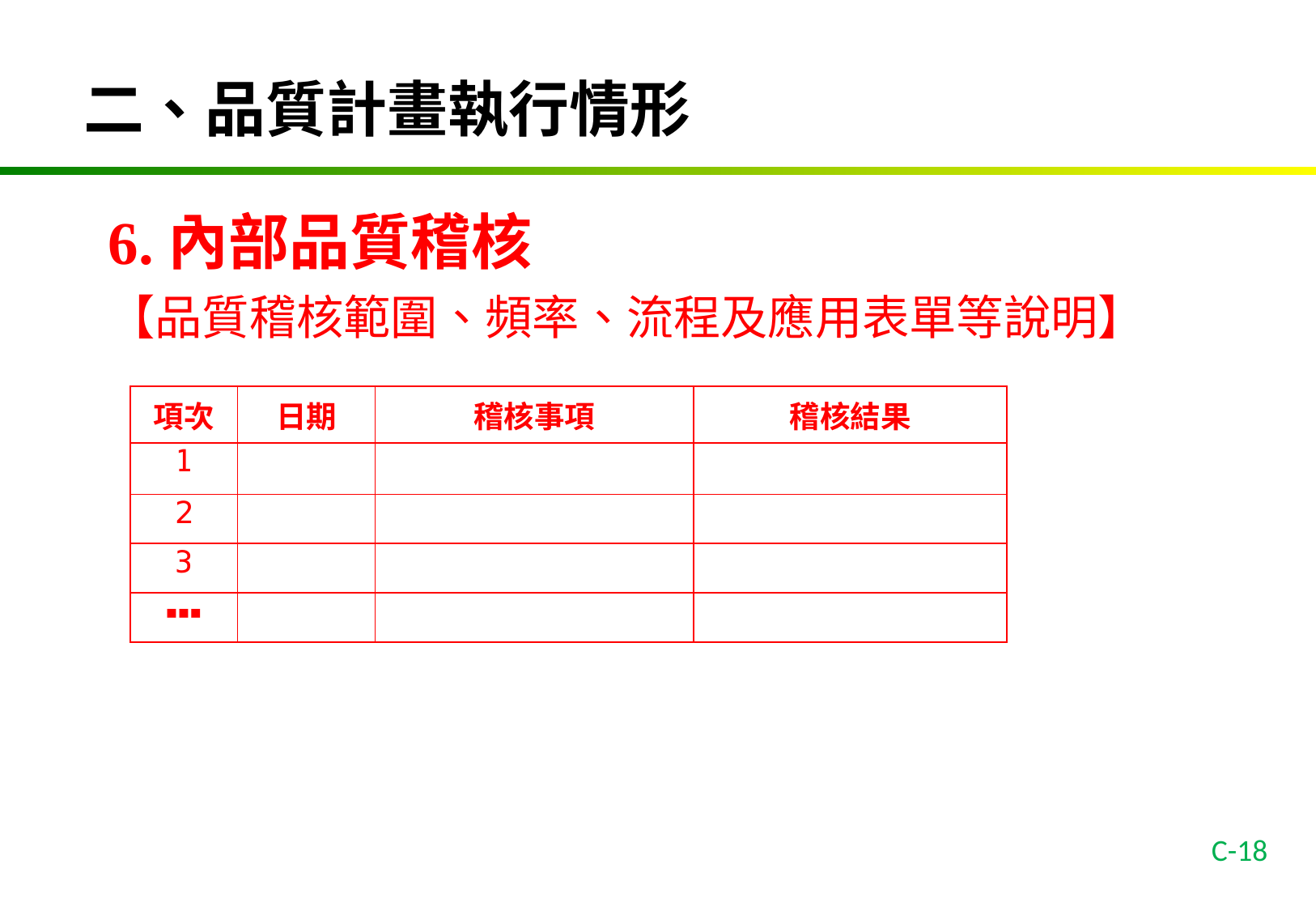

二、品質計畫執行情形

6.內部品質稽核
【品質稽核範圍、頻率、流程及應用表單等說明】

| 項次 | 日期 | 稽核事項 | 稽核結果 |
| --- | --- | --- | --- |
| 1 |  |  |  |
| 2 |  |  |  |
| 3 |  |  |  |
| ▪▪▪ |  |  |  |
C-18